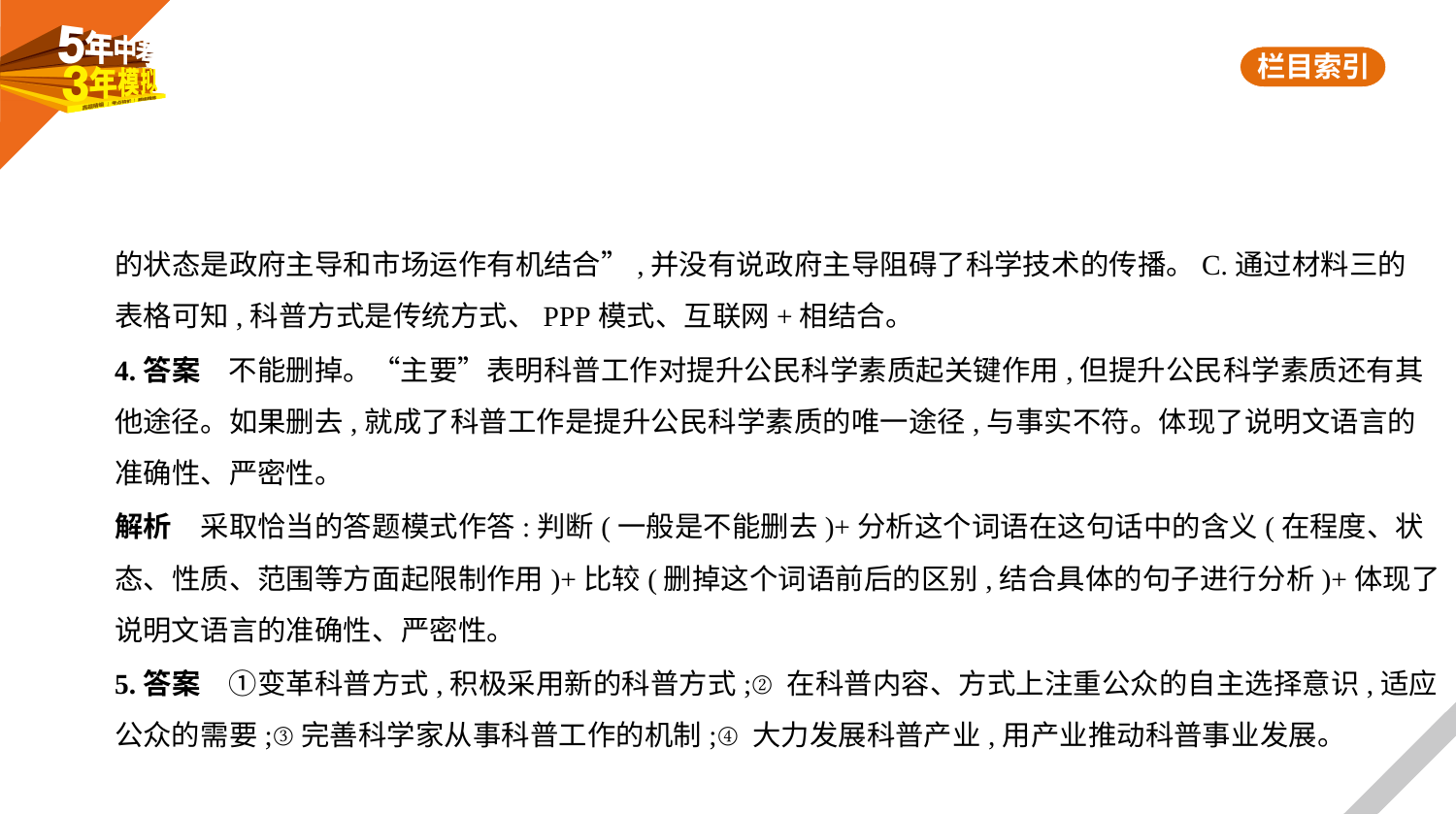

的状态是政府主导和市场运作有机结合”,并没有说政府主导阻碍了科学技术的传播。C.通过材料三的
表格可知,科普方式是传统方式、PPP模式、互联网+相结合。
4.答案　不能删掉。“主要”表明科普工作对提升公民科学素质起关键作用,但提升公民科学素质还有其
他途径。如果删去,就成了科普工作是提升公民科学素质的唯一途径,与事实不符。体现了说明文语言的
准确性、严密性。
解析　采取恰当的答题模式作答:判断(一般是不能删去)+分析这个词语在这句话中的含义(在程度、状
态、性质、范围等方面起限制作用)+比较(删掉这个词语前后的区别,结合具体的句子进行分析)+体现了
说明文语言的准确性、严密性。
5.答案　①变革科普方式,积极采用新的科普方式;②在科普内容、方式上注重公众的自主选择意识,适应
公众的需要;③完善科学家从事科普工作的机制;④大力发展科普产业,用产业推动科普事业发展。